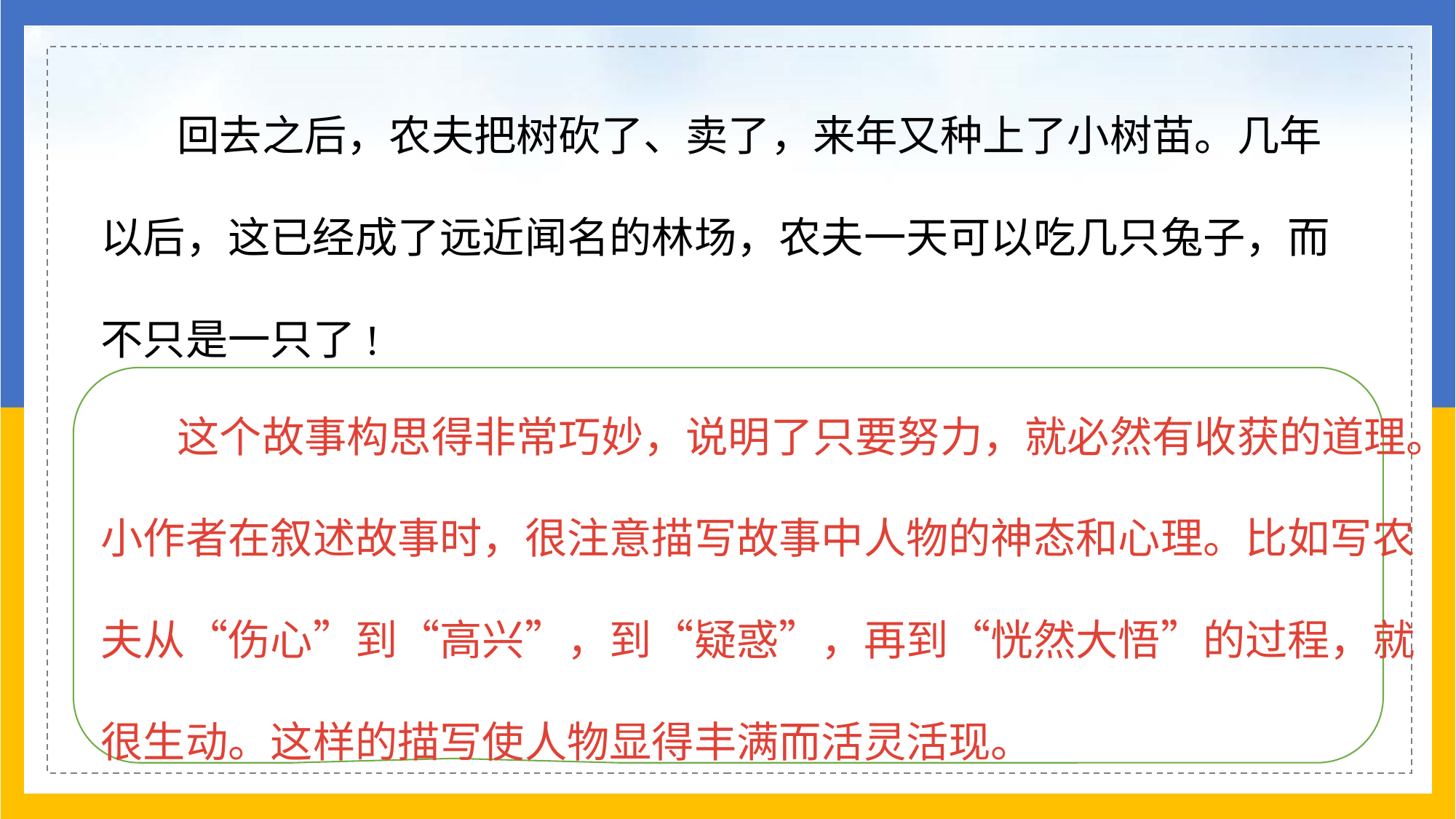

回去之后，农夫把树砍了、卖了，来年又种上了小树苗。几年以后，这已经成了远近闻名的林场，农夫一天可以吃几只兔子，而不只是一只了!
       这个故事构思得非常巧妙，说明了只要努力，就必然有收获的道理。小作者在叙述故事时，很注意描写故事中人物的神态和心理。比如写农夫从“伤心”到“高兴”，到“疑惑”，再到“恍然大悟”的过程，就很生动。这样的描写使人物显得丰满而活灵活现。